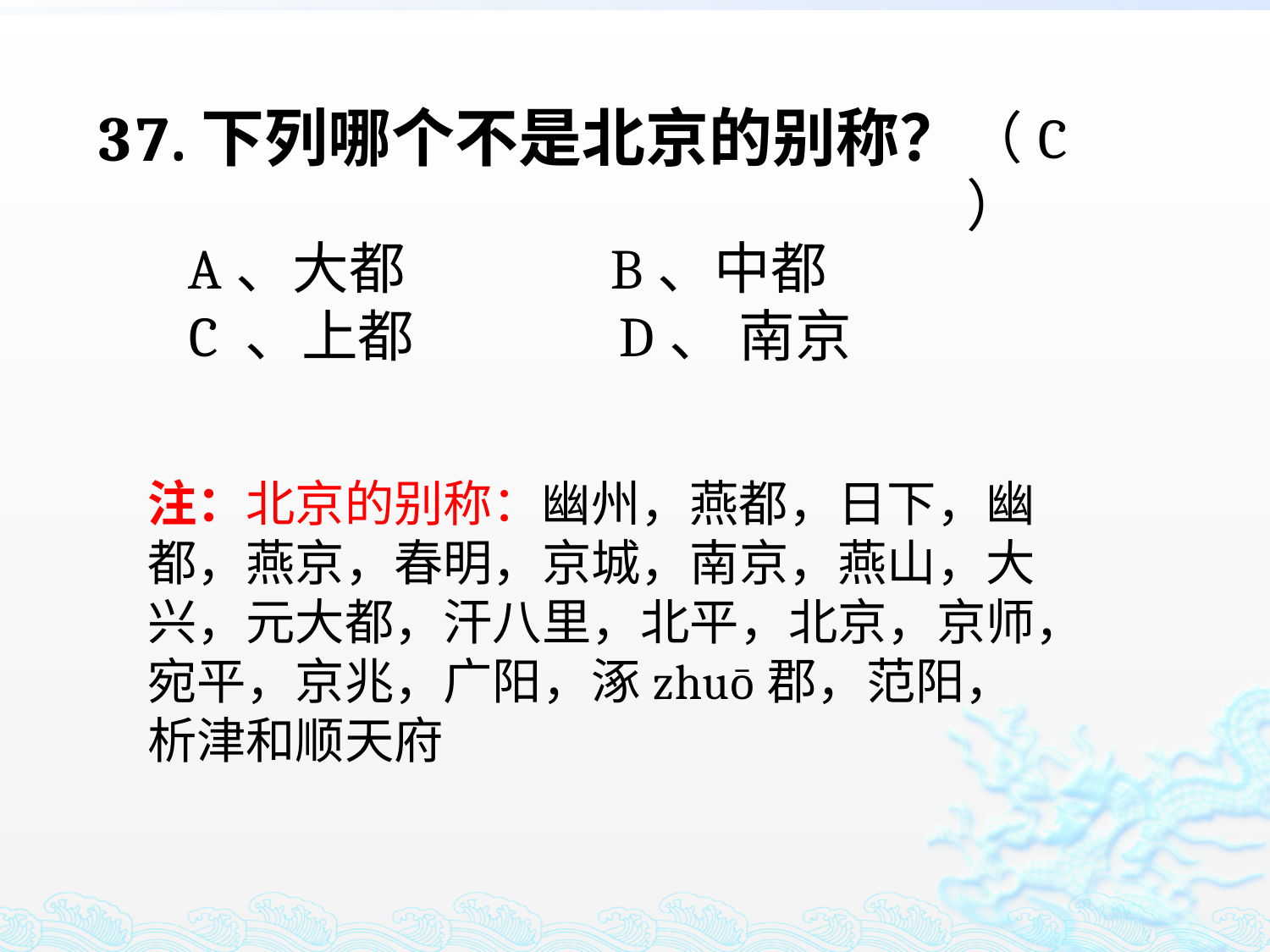

37.下列哪个不是北京的别称？
（C）
A、大都               B、中都
C 、上都               D、 南京
注：北京的别称：幽州，燕都，日下，幽都，燕京，春明，京城，南京，燕山，大兴，元大都，汗八里，北平，北京，京师，宛平，京兆，广阳，涿zhuō郡，范阳，析津和顺天府